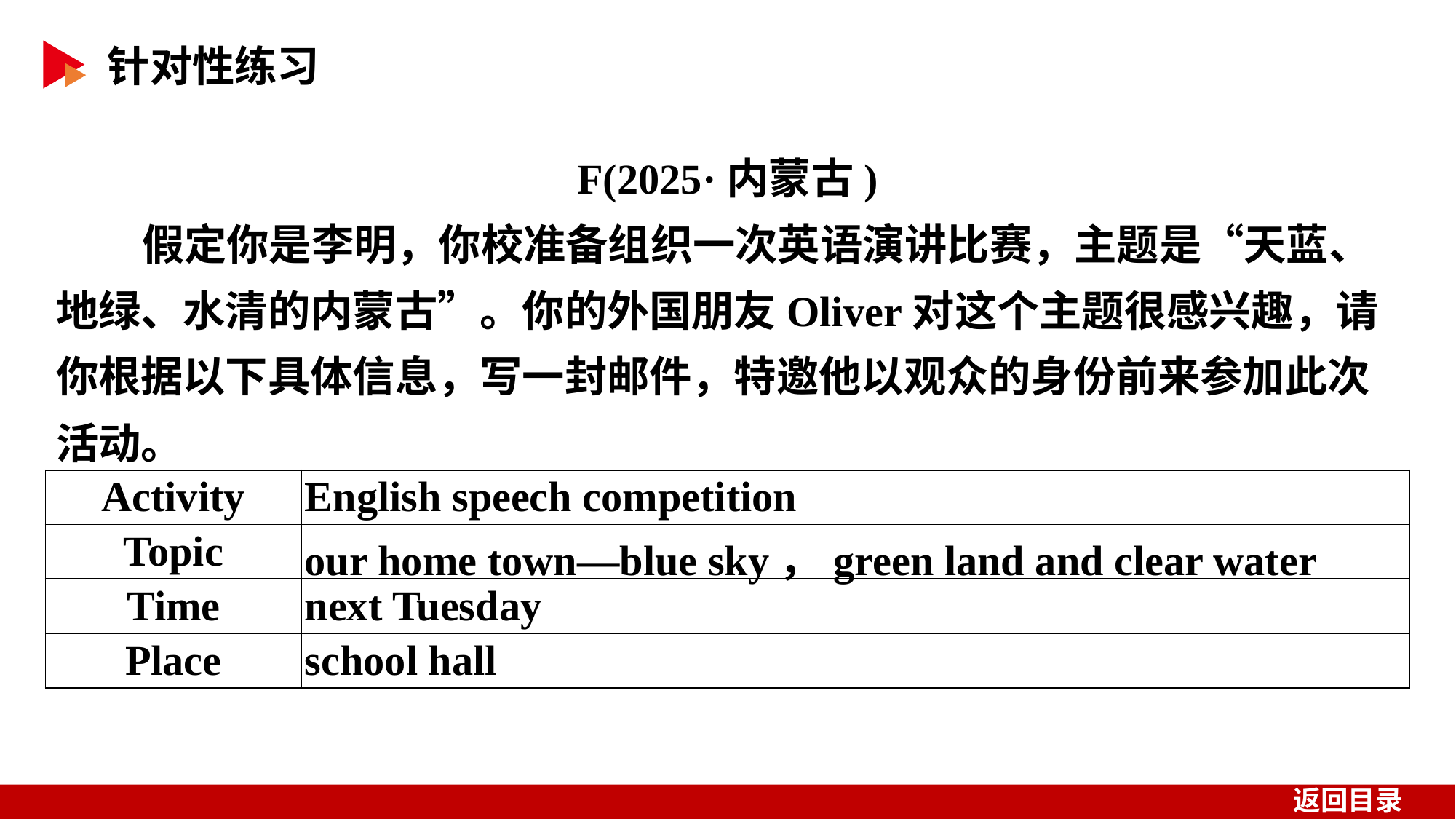

F(2025·内蒙古)
假定你是李明，你校准备组织一次英语演讲比赛，主题是“天蓝、地绿、水清的内蒙古”。你的外国朋友Oliver对这个主题很感兴趣，请你根据以下具体信息，写一封邮件，特邀他以观众的身份前来参加此次活动。
| Activity | English speech competition |
| --- | --- |
| Topic | our home town—blue sky，green land and clear water |
| Time | next Tuesday |
| Place | school hall |